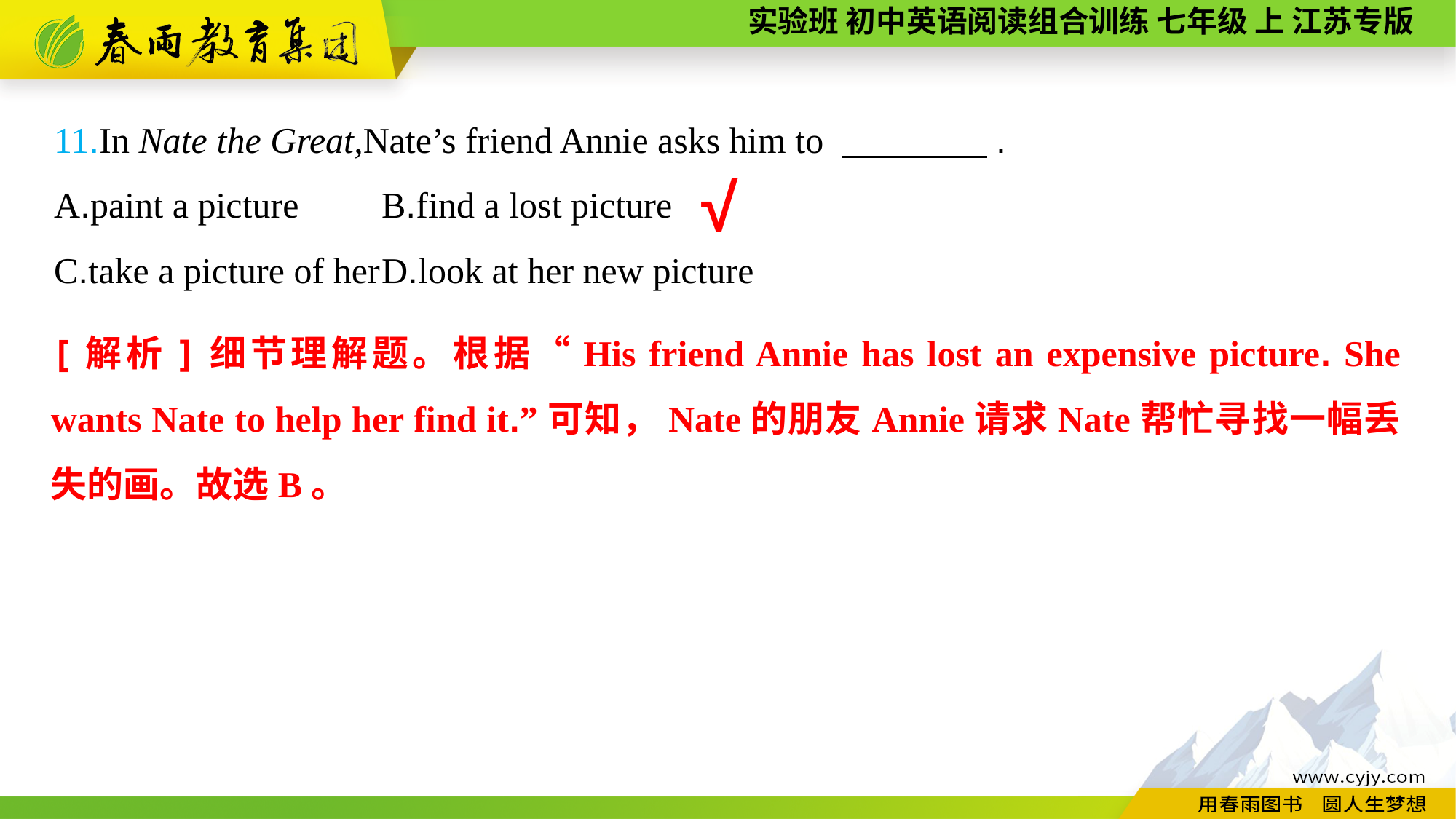

11.In Nate the Great,Nate’s friend Annie asks him to 　　　　.
A.paint a picture	B.find a lost picture
C.take a picture of her	D.look at her new picture
√
[解析]细节理解题。根据“His friend Annie has lost an expensive picture. She wants Nate to help her find it.”可知，Nate的朋友Annie请求Nate帮忙寻找一幅丢失的画。故选B。